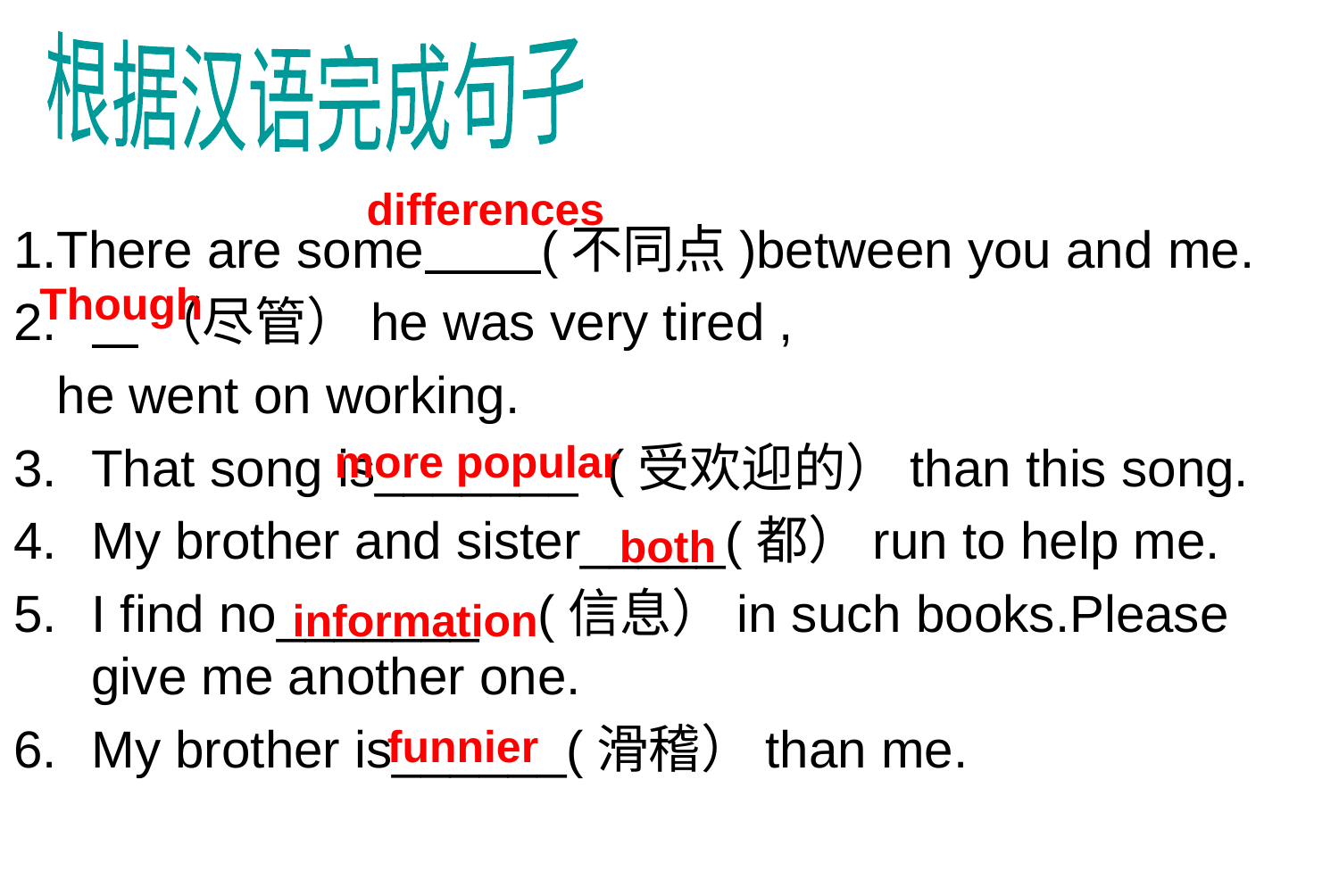

根据汉语完成句子
differences
1.There are some        (不同点)between you and me.
    （尽管）he was very tired ,
   he went on working.
That song is_______  (受欢迎的）than this song.
My brother and sister_____(都）run to help me.
I find no_______    (信息）in such books.Please give me another one.
My brother is______(滑稽）than me.
Though
more popular
both
information
funnier